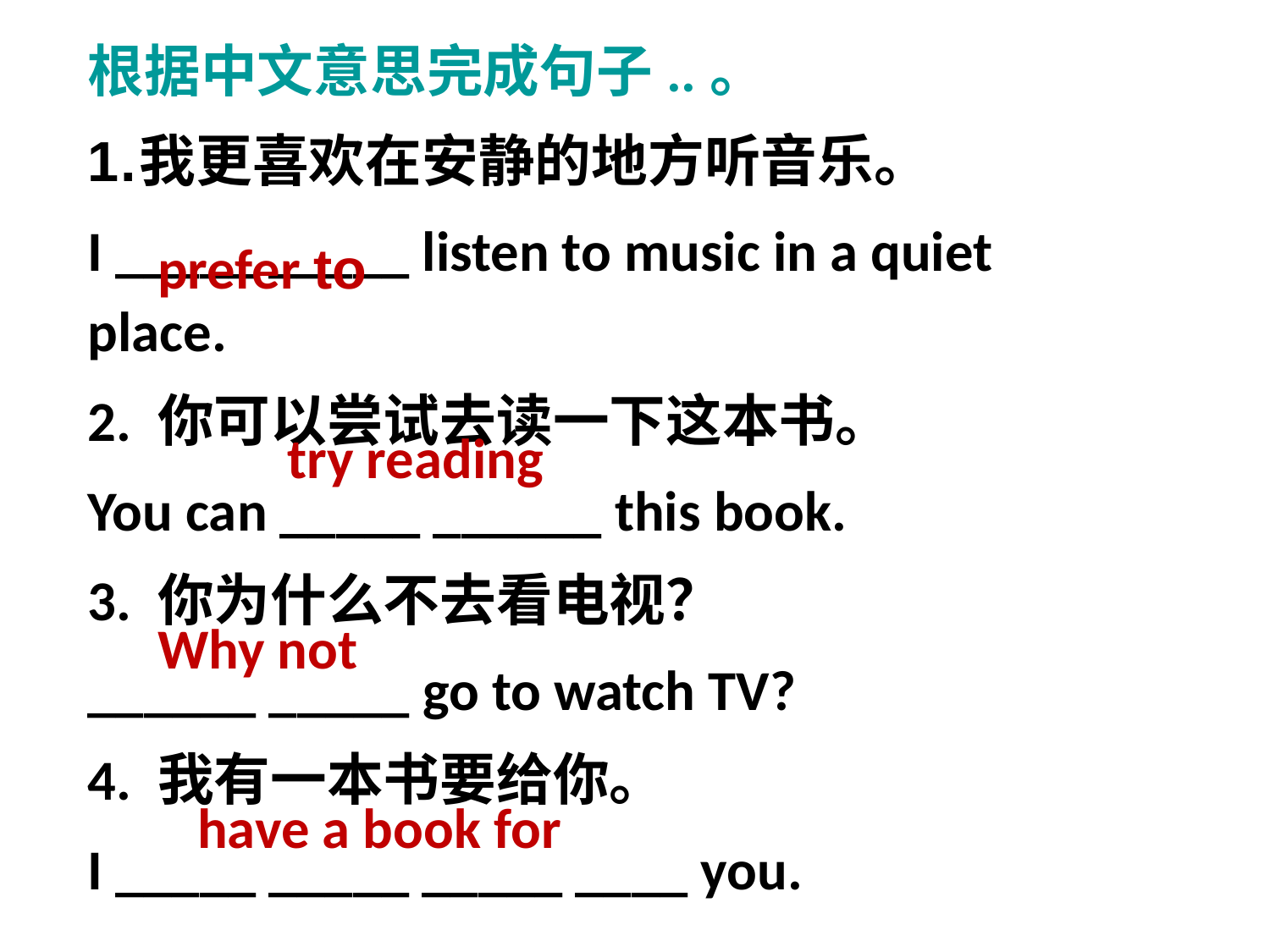

根据中文意思完成句子..。
我更喜欢在安静的地方听音乐。
I _____ _____ listen to music in a quiet place.
2. 你可以尝试去读一下这本书。
You can _____ ______ this book.
3. 你为什么不去看电视？
______ _____ go to watch TV?
4. 我有一本书要给你。
I _____ _____ _____ ____ you.
prefer to
try reading
Why not
have a book for